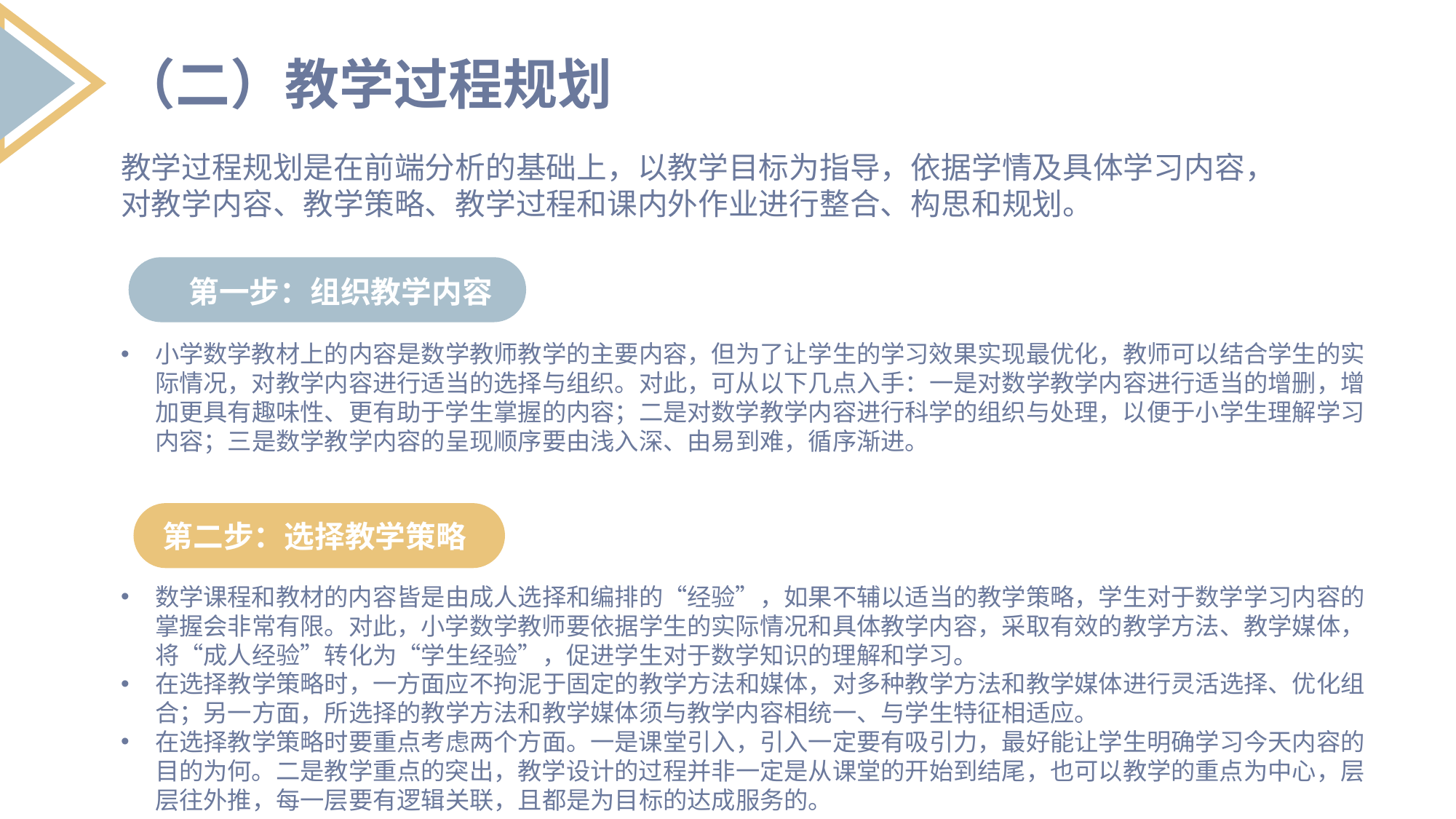

（二）教学过程规划

教学过程规划是在前端分析的基础上，以教学目标为指导，依据学情及具体学习内容，对教学内容、教学策略、教学过程和课内外作业进行整合、构思和规划。

第一步：组织教学内容
小学数学教材上的内容是数学教师教学的主要内容，但为了让学生的学习效果实现最优化，教师可以结合学生的实际情况，对教学内容进行适当的选择与组织。对此，可从以下几点入手：一是对数学教学内容进行适当的增删，增加更具有趣味性、更有助于学生掌握的内容；二是对数学教学内容进行科学的组织与处理，以便于小学生理解学习内容；三是数学教学内容的呈现顺序要由浅入深、由易到难，循序渐进。

第二步：选择教学策略
数学课程和教材的内容皆是由成人选择和编排的“经验”，如果不辅以适当的教学策略，学生对于数学学习内容的掌握会非常有限。对此，小学数学教师要依据学生的实际情况和具体教学内容，采取有效的教学方法、教学媒体，将“成人经验”转化为“学生经验”，促进学生对于数学知识的理解和学习。
在选择教学策略时，一方面应不拘泥于固定的教学方法和媒体，对多种教学方法和教学媒体进行灵活选择、优化组合；另一方面，所选择的教学方法和教学媒体须与教学内容相统一、与学生特征相适应。
在选择教学策略时要重点考虑两个方面。一是课堂引入，引入一定要有吸引力，最好能让学生明确学习今天内容的目的为何。二是教学重点的突出，教学设计的过程并非一定是从课堂的开始到结尾，也可以教学的重点为中心，层层往外推，每一层要有逻辑关联，且都是为目标的达成服务的。
列出要点